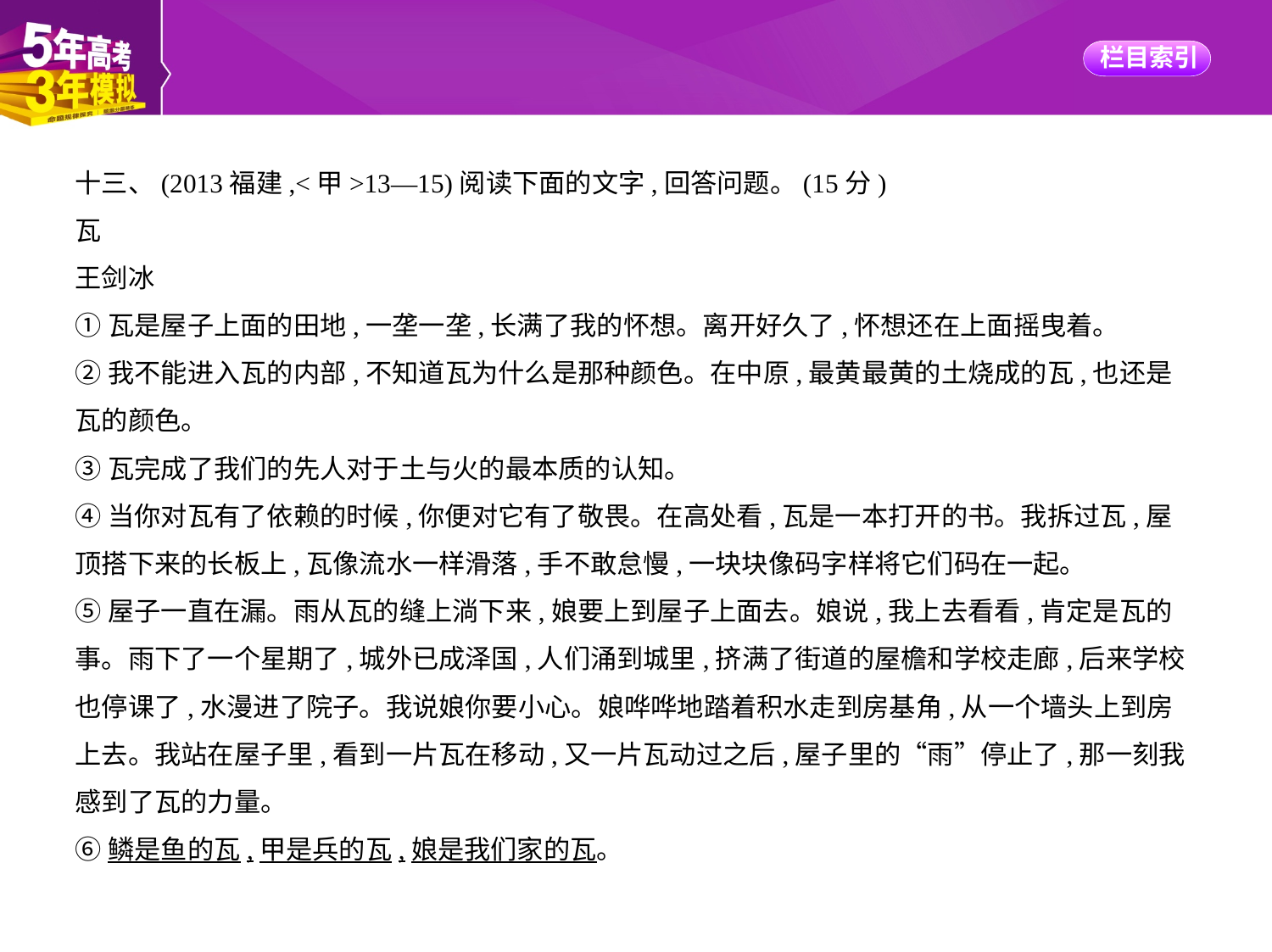

十三、(2013福建,<甲>13—15)阅读下面的文字,回答问题。(15分)
瓦
王剑冰
①瓦是屋子上面的田地,一垄一垄,长满了我的怀想。离开好久了,怀想还在上面摇曳着。
②我不能进入瓦的内部,不知道瓦为什么是那种颜色。在中原,最黄最黄的土烧成的瓦,也还是
瓦的颜色。
③瓦完成了我们的先人对于土与火的最本质的认知。
④当你对瓦有了依赖的时候,你便对它有了敬畏。在高处看,瓦是一本打开的书。我拆过瓦,屋
顶搭下来的长板上,瓦像流水一样滑落,手不敢怠慢,一块块像码字样将它们码在一起。
⑤屋子一直在漏。雨从瓦的缝上淌下来,娘要上到屋子上面去。娘说,我上去看看,肯定是瓦的
事。雨下了一个星期了,城外已成泽国,人们涌到城里,挤满了街道的屋檐和学校走廊,后来学校
也停课了,水漫进了院子。我说娘你要小心。娘哗哗地踏着积水走到房基角,从一个墙头上到房
上去。我站在屋子里,看到一片瓦在移动,又一片瓦动过之后,屋子里的“雨”停止了,那一刻我
感到了瓦的力量。
⑥鳞是鱼的瓦,甲是兵的瓦,娘是我们家的瓦。